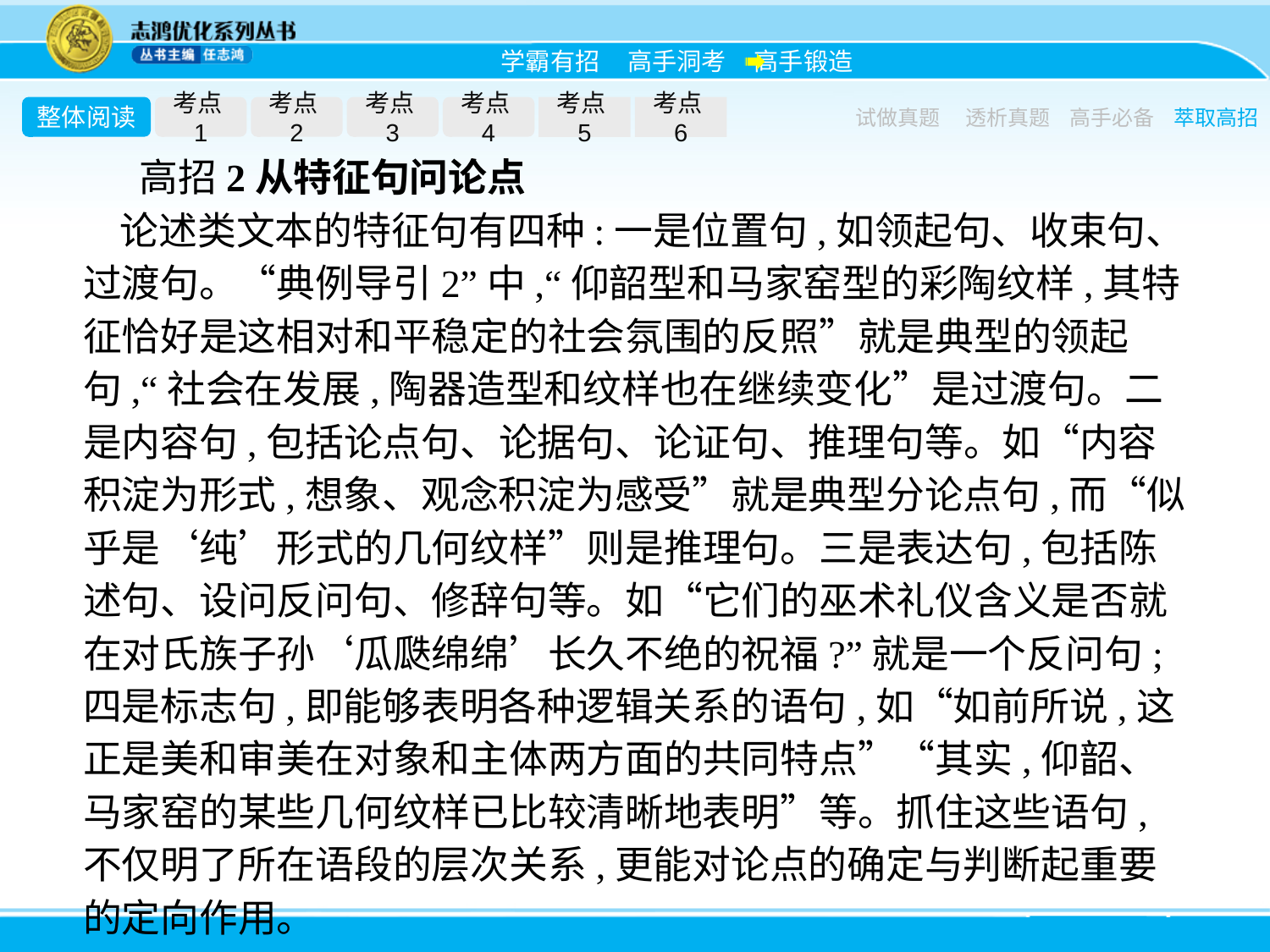

整体阅读
考点1
考点2
考点3
考点4
考点5
考点6
试做真题
透析真题
高手必备
萃取高招
高招2从特征句问论点
论述类文本的特征句有四种:一是位置句,如领起句、收束句、过渡句。“典例导引2”中,“仰韶型和马家窑型的彩陶纹样,其特征恰好是这相对和平稳定的社会氛围的反照”就是典型的领起句,“社会在发展,陶器造型和纹样也在继续变化”是过渡句。二是内容句,包括论点句、论据句、论证句、推理句等。如“内容积淀为形式,想象、观念积淀为感受”就是典型分论点句,而“似乎是‘纯’形式的几何纹样”则是推理句。三是表达句,包括陈述句、设问反问句、修辞句等。如“它们的巫术礼仪含义是否就在对氏族子孙‘瓜瓞绵绵’长久不绝的祝福?”就是一个反问句;四是标志句,即能够表明各种逻辑关系的语句,如“如前所说,这正是美和审美在对象和主体两方面的共同特点”“其实,仰韶、马家窑的某些几何纹样已比较清晰地表明”等。抓住这些语句,不仅明了所在语段的层次关系,更能对论点的确定与判断起重要的定向作用。